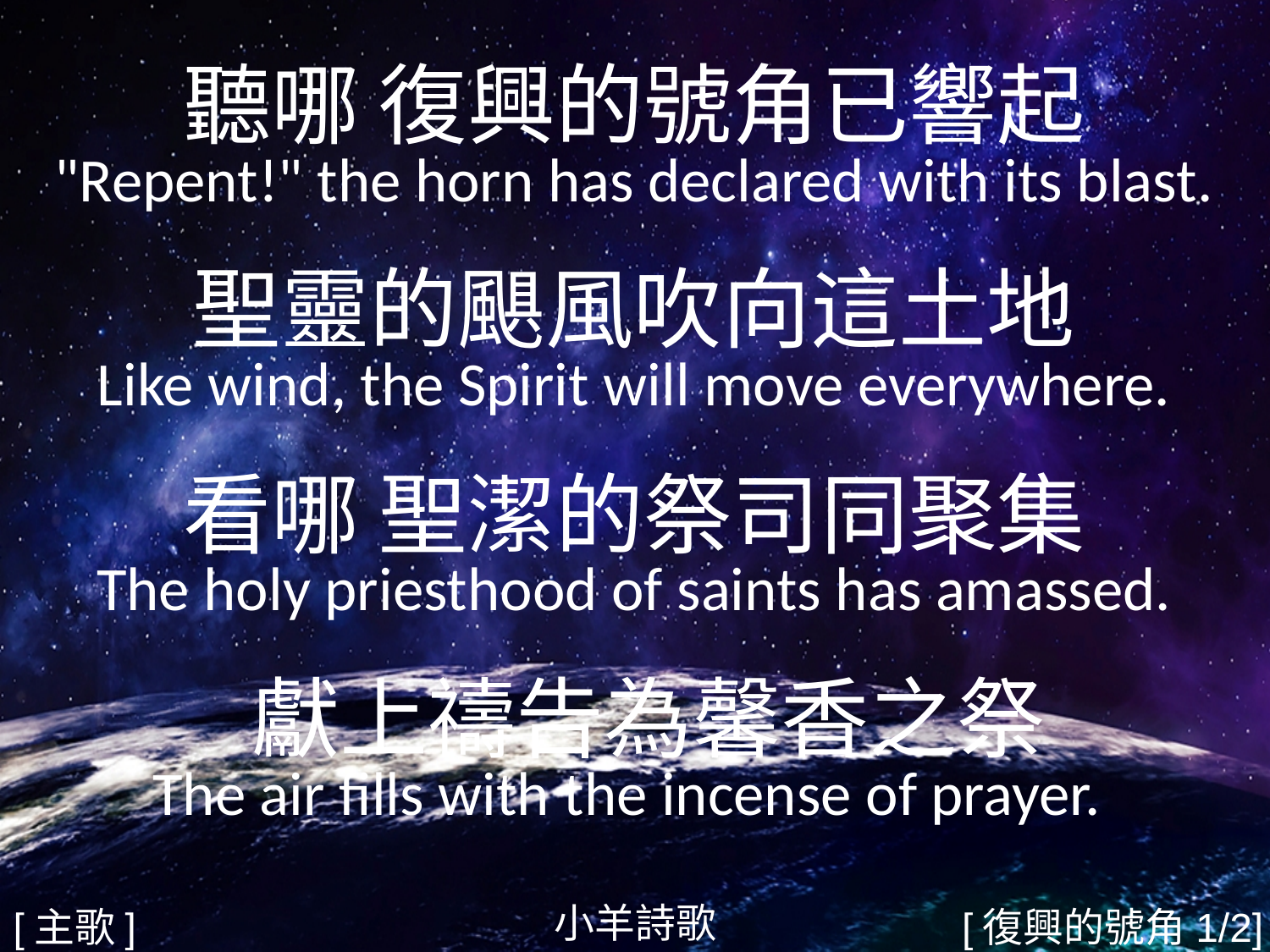

聽哪 復興的號角已響起
"Repent!" the horn has declared with its blast.

聖靈的颶風吹向這土地
Like wind, the Spirit will move everywhere.

看哪 聖潔的祭司同聚集
The holy priesthood of saints has amassed.

 獻上禱告為馨香之祭
The air fills with the incense of prayer.

#

小羊詩歌
[主歌]
[復興的號角1/2]